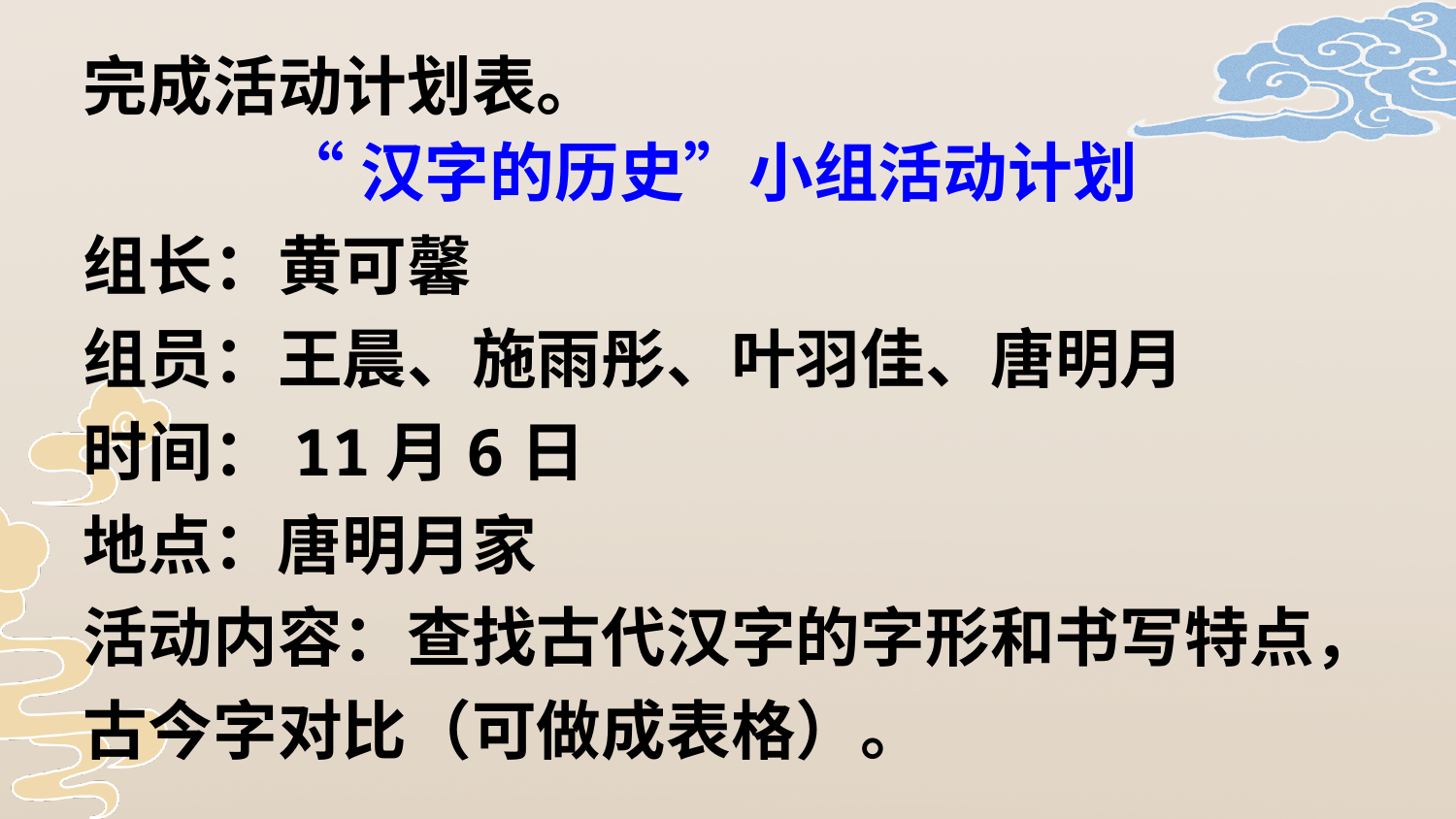

完成活动计划表。
“汉字的历史”小组活动计划
组长：黄可馨
组员：王晨、施雨彤、叶羽佳、唐明月
时间：11月6日
地点：唐明月家
活动内容：查找古代汉字的字形和书写特点，古今字对比（可做成表格）。